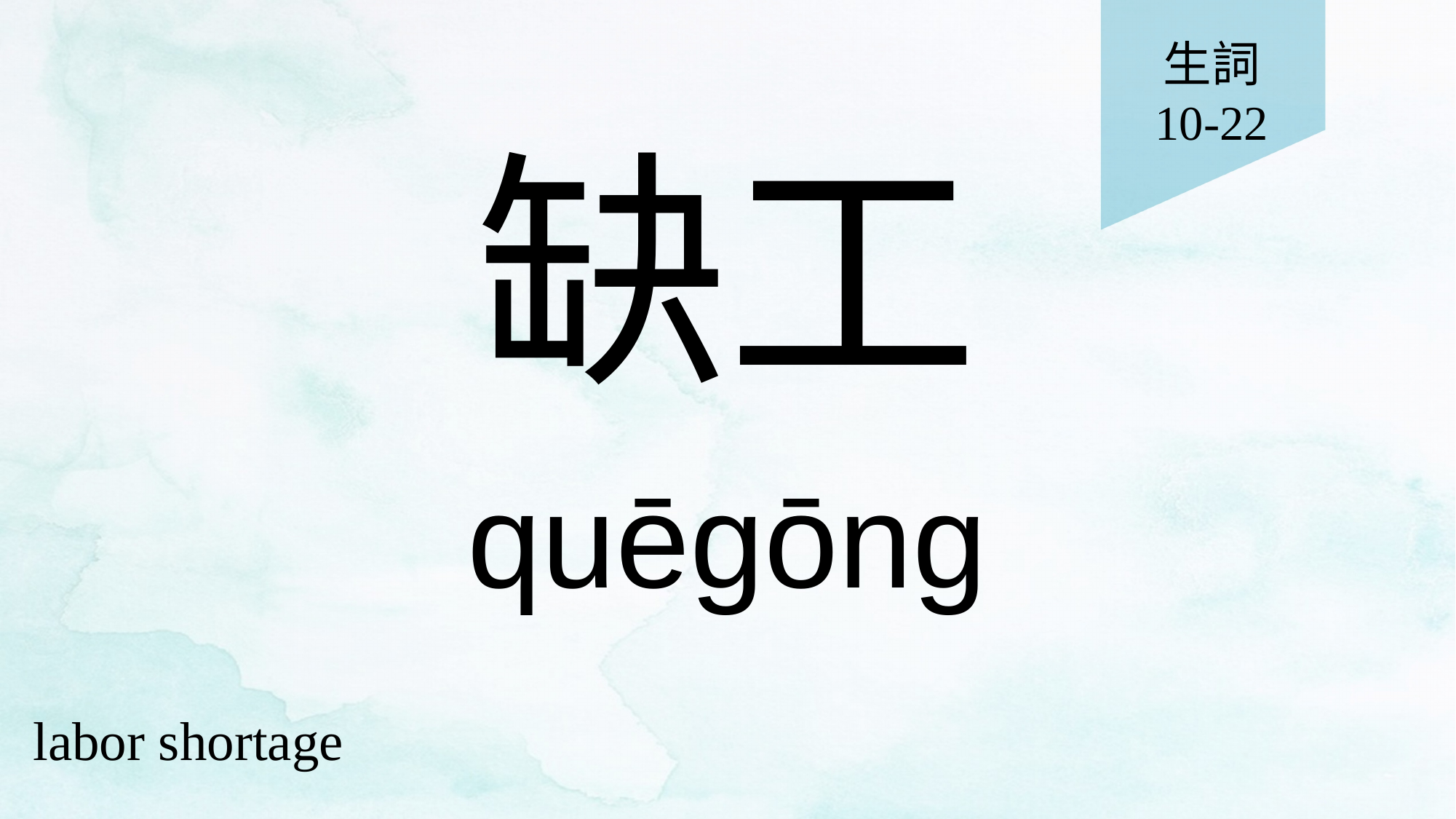

生詞
10-22
# 缺工
quēgōng
labor shortage